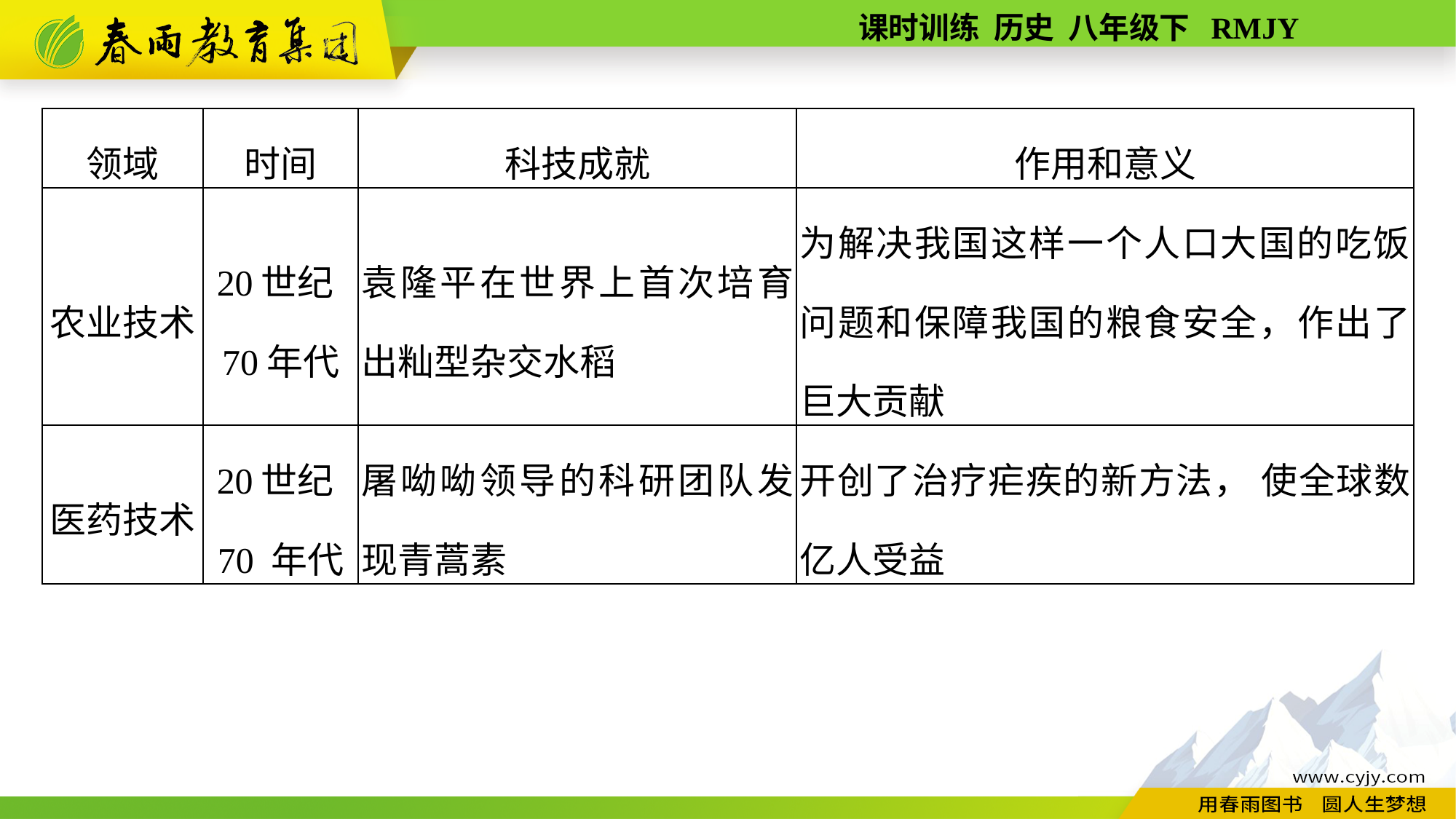

| 领域 | 时间 | 科技成就 | 作用和意义 |
| --- | --- | --- | --- |
| 农业技术 | 20世纪70年代 | 袁隆平在世界上首次培育出籼型杂交水稻 | 为解决我国这样一个人口大国的吃饭问题和保障我国的粮食安全，作出了巨大贡献 |
| 医药技术 | 20世纪70 年代 | 屠呦呦领导的科研团队发现青蒿素 | 开创了治疗疟疾的新方法， 使全球数亿人受益 |